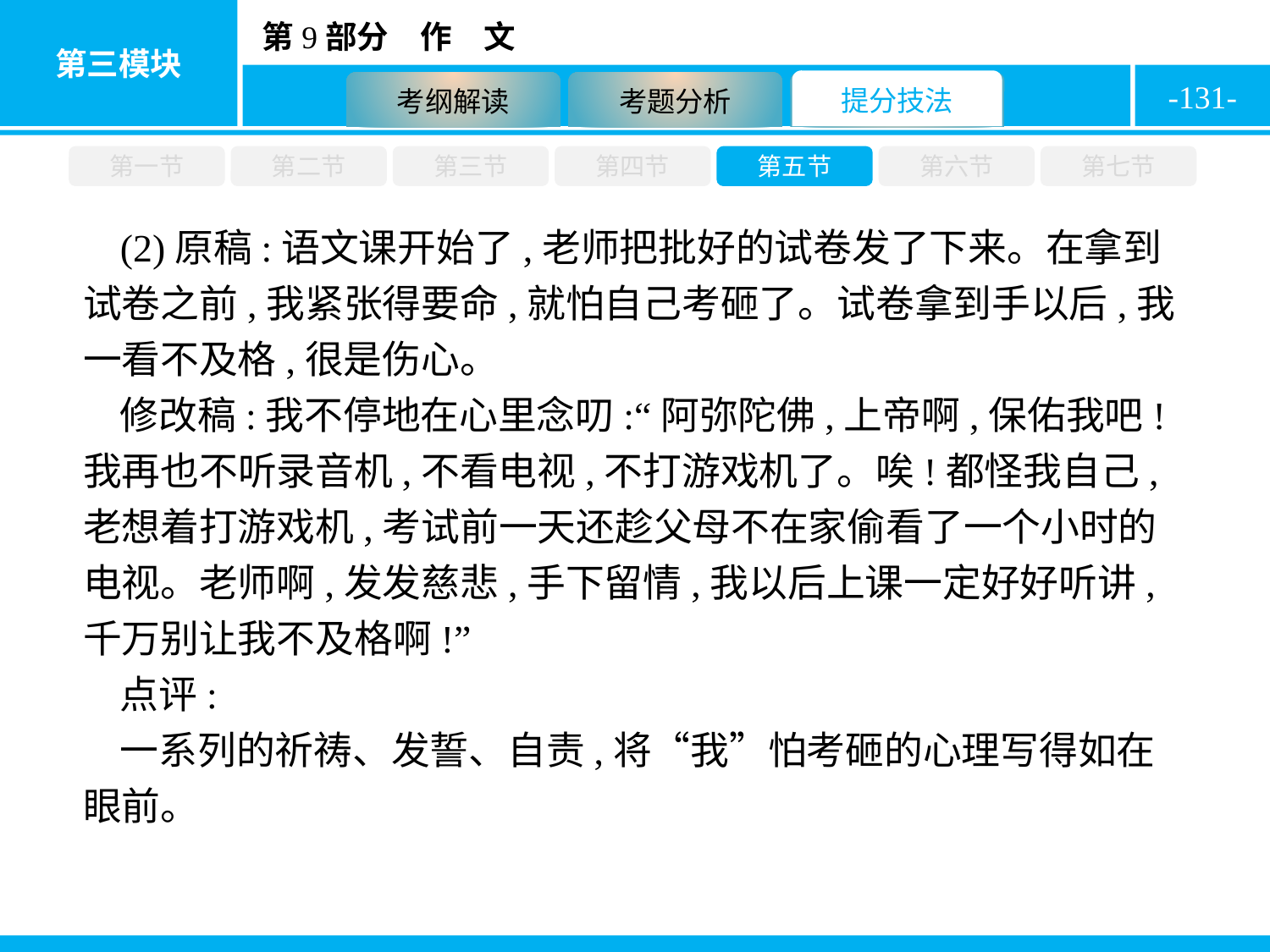

-131-
第一节
第二节
第三节
第四节
第五节
第六节
第七节
(2)原稿:语文课开始了,老师把批好的试卷发了下来。在拿到试卷之前,我紧张得要命,就怕自己考砸了。试卷拿到手以后,我一看不及格,很是伤心。
修改稿:我不停地在心里念叨:“阿弥陀佛,上帝啊,保佑我吧!我再也不听录音机,不看电视,不打游戏机了。唉!都怪我自己,老想着打游戏机,考试前一天还趁父母不在家偷看了一个小时的电视。老师啊,发发慈悲,手下留情,我以后上课一定好好听讲,千万别让我不及格啊!”
点评:
一系列的祈祷、发誓、自责,将“我”怕考砸的心理写得如在眼前。